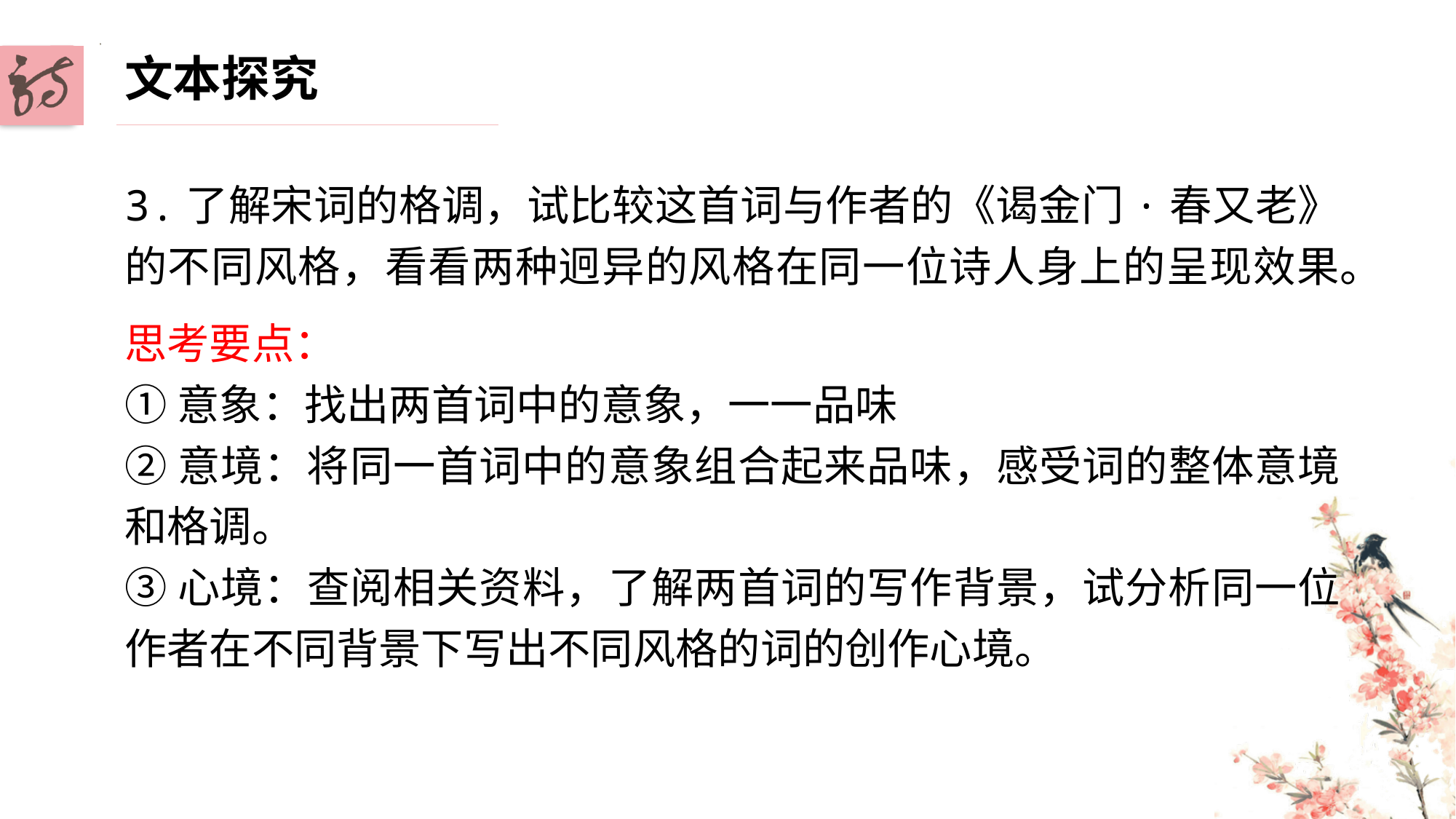

文本探究
3.了解宋词的格调，试比较这首词与作者的《谒金门·春又老》的不同风格，看看两种迥异的风格在同一位诗人身上的呈现效果。
思考要点：
①意象：找出两首词中的意象，一一品味
②意境：将同一首词中的意象组合起来品味，感受词的整体意境和格调。
③心境：查阅相关资料，了解两首词的写作背景，试分析同一位作者在不同背景下写出不同风格的词的创作心境。